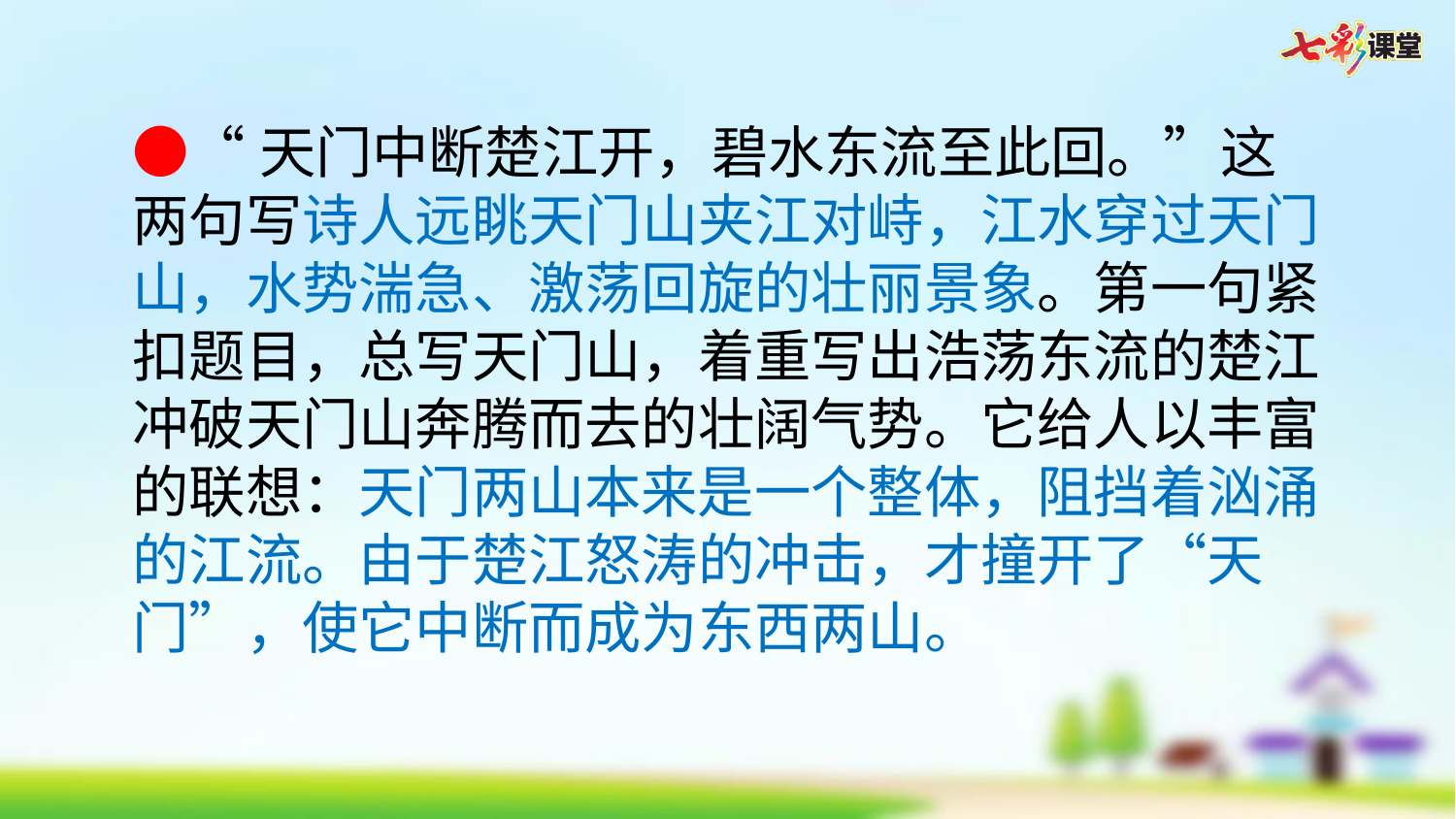

●“天门中断楚江开，碧水东流至此回。”这两句写诗人远眺天门山夹江对峙，江水穿过天门山，水势湍急、激荡回旋的壮丽景象。第一句紧扣题目，总写天门山，着重写出浩荡东流的楚江冲破天门山奔腾而去的壮阔气势。它给人以丰富的联想：天门两山本来是一个整体，阻挡着汹涌的江流。由于楚江怒涛的冲击，才撞开了“天门”，使它中断而成为东西两山。